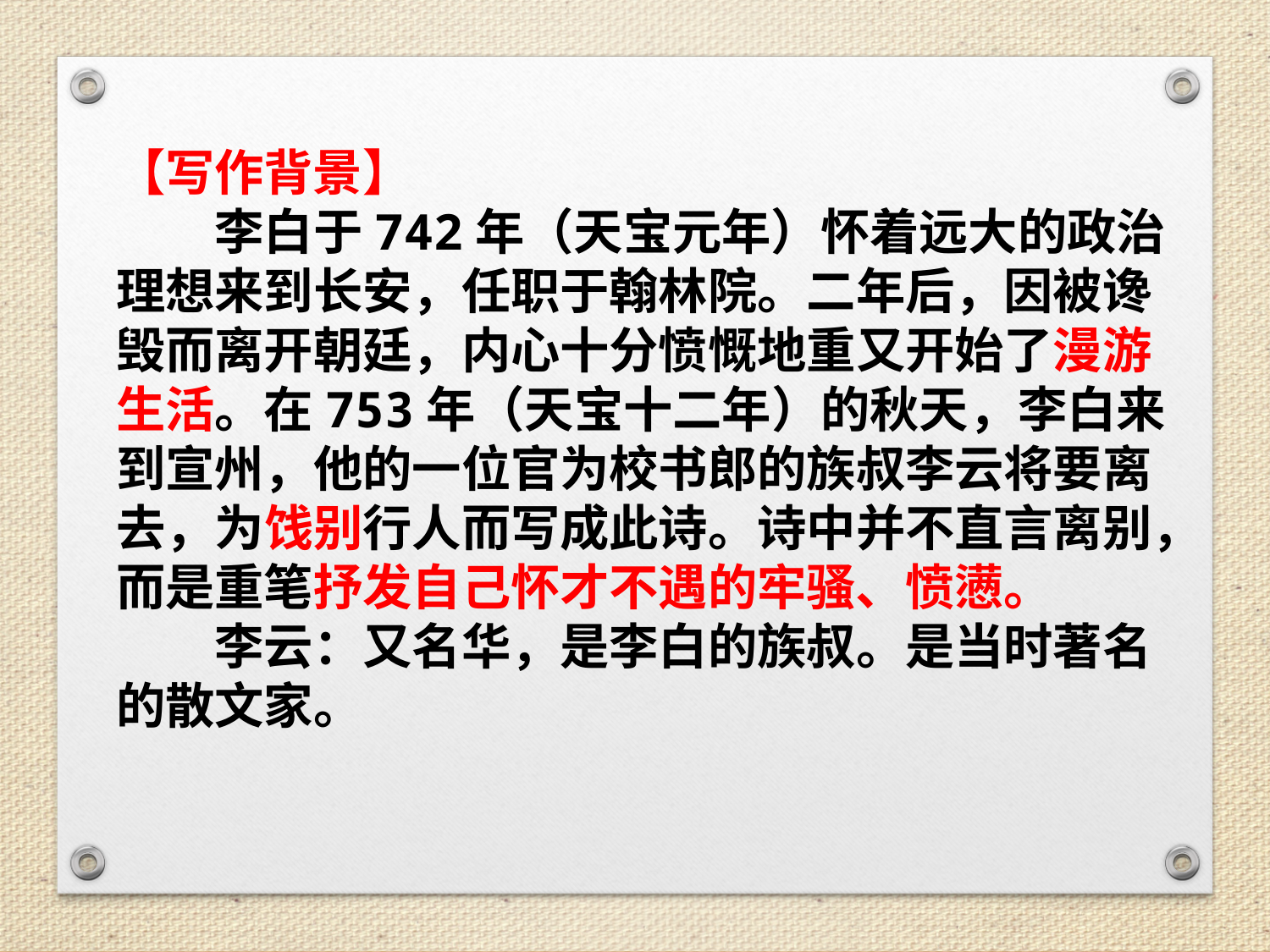

【写作背景】
　　李白于742年（天宝元年）怀着远大的政治理想来到长安，任职于翰林院。二年后，因被谗毁而离开朝廷，内心十分愤慨地重又开始了漫游生活。在753年（天宝十二年）的秋天，李白来到宣州，他的一位官为校书郎的族叔李云将要离去，为饯别行人而写成此诗。诗中并不直言离别，而是重笔抒发自己怀才不遇的牢骚、愤懑。
　　李云：又名华，是李白的族叔。是当时著名的散文家。